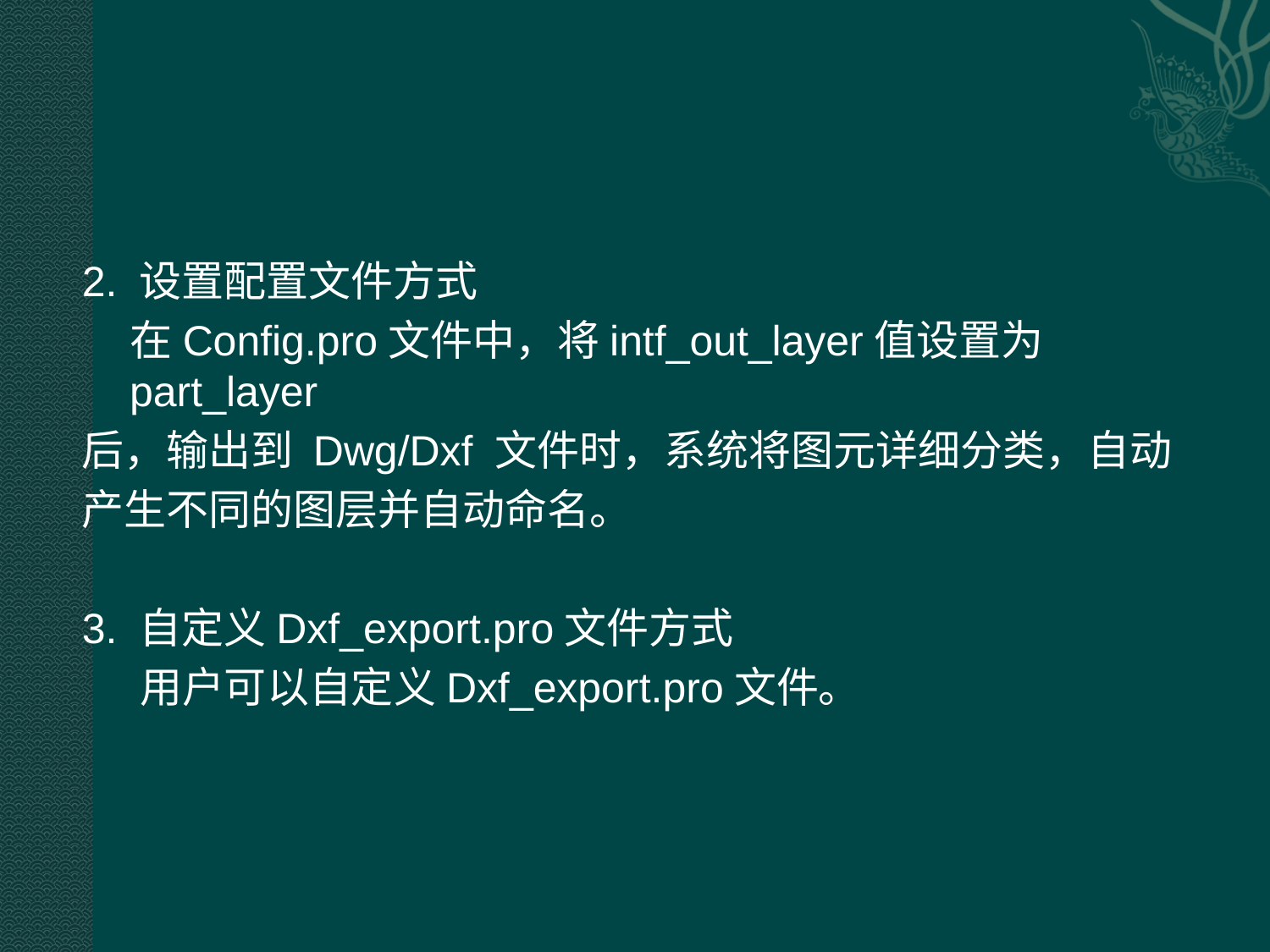

2. 设置配置文件方式
    在Config.pro文件中，将intf_out_layer值设置为part_layer
后，输出到 Dwg/Dxf 文件时，系统将图元详细分类，自动
产生不同的图层并自动命名。

3. 自定义Dxf_export.pro文件方式
     用户可以自定义Dxf_export.pro文件。